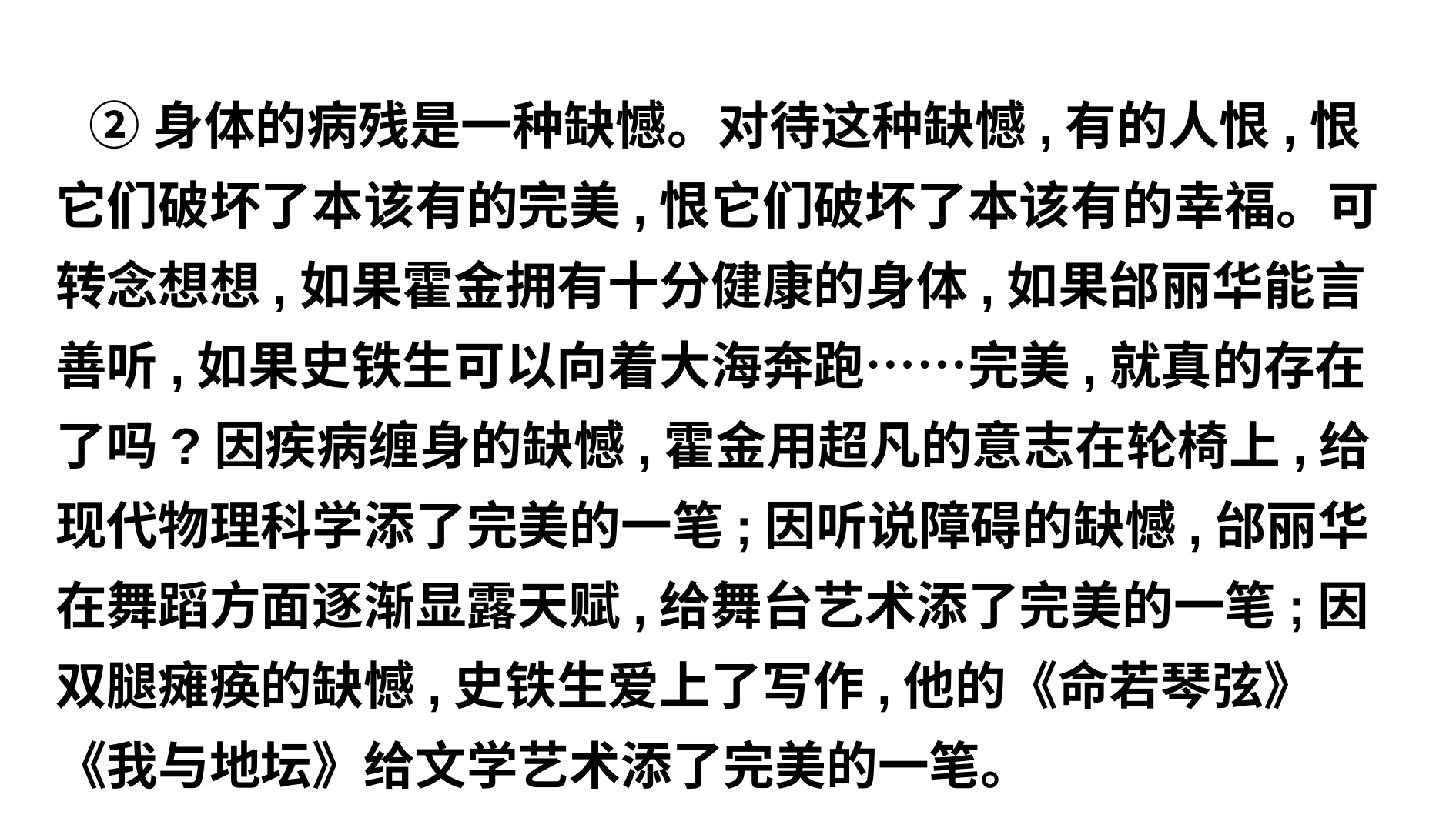

②身体的病残是一种缺憾。对待这种缺憾,有的人恨,恨它们破坏了本该有的完美,恨它们破坏了本该有的幸福。可转念想想,如果霍金拥有十分健康的身体,如果邰丽华能言善听,如果史铁生可以向着大海奔跑……完美,就真的存在了吗?因疾病缠身的缺憾,霍金用超凡的意志在轮椅上,给现代物理科学添了完美的一笔;因听说障碍的缺憾,邰丽华在舞蹈方面逐渐显露天赋,给舞台艺术添了完美的一笔;因双腿瘫痪的缺憾,史铁生爱上了写作,他的《命若琴弦》《我与地坛》给文学艺术添了完美的一笔。